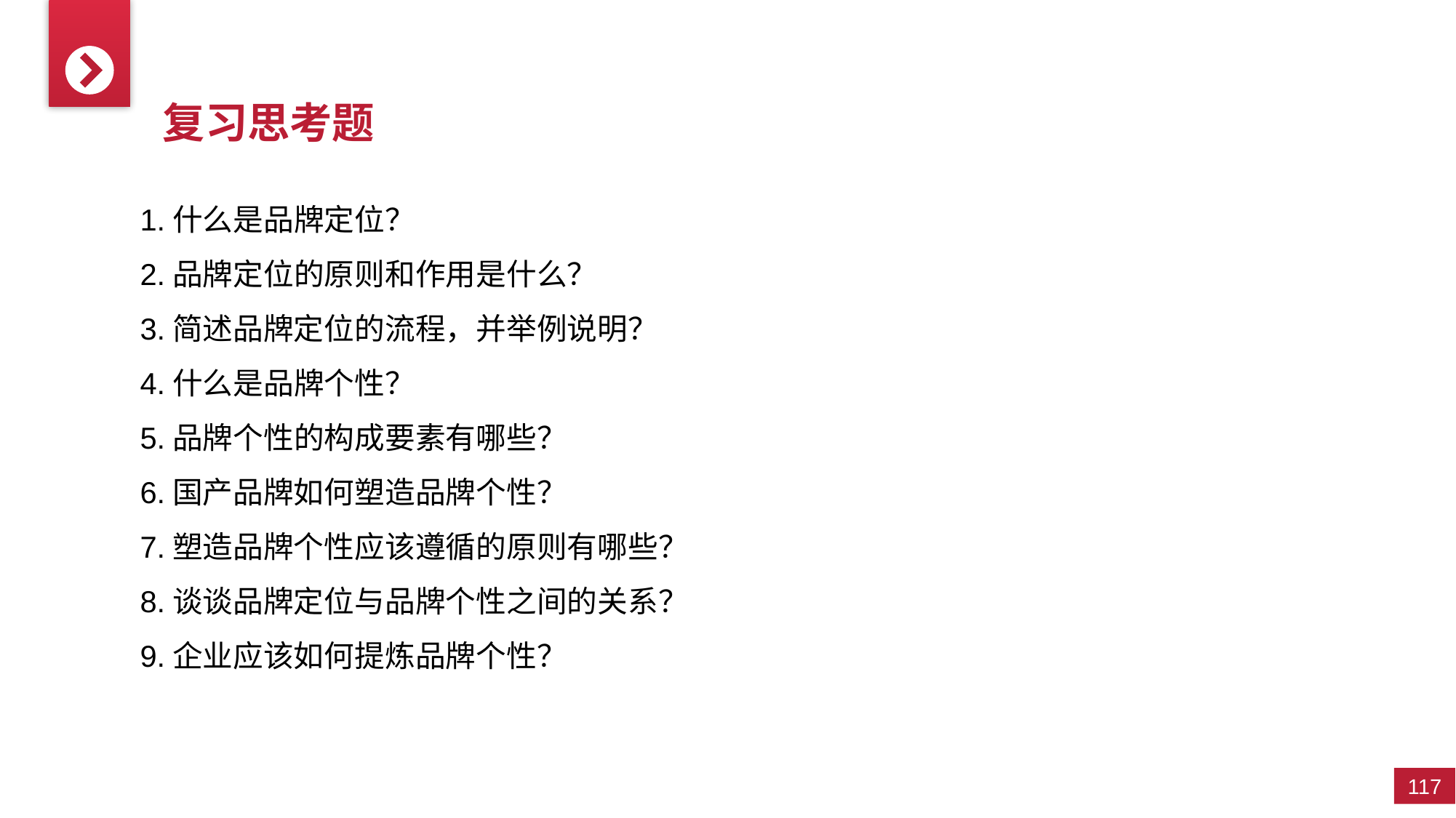

复习思考题
1.什么是品牌定位？
2.品牌定位的原则和作用是什么？
3.简述品牌定位的流程，并举例说明？
4.什么是品牌个性？
5.品牌个性的构成要素有哪些？
6.国产品牌如何塑造品牌个性？
7.塑造品牌个性应该遵循的原则有哪些？
8.谈谈品牌定位与品牌个性之间的关系？
9.企业应该如何提炼品牌个性？